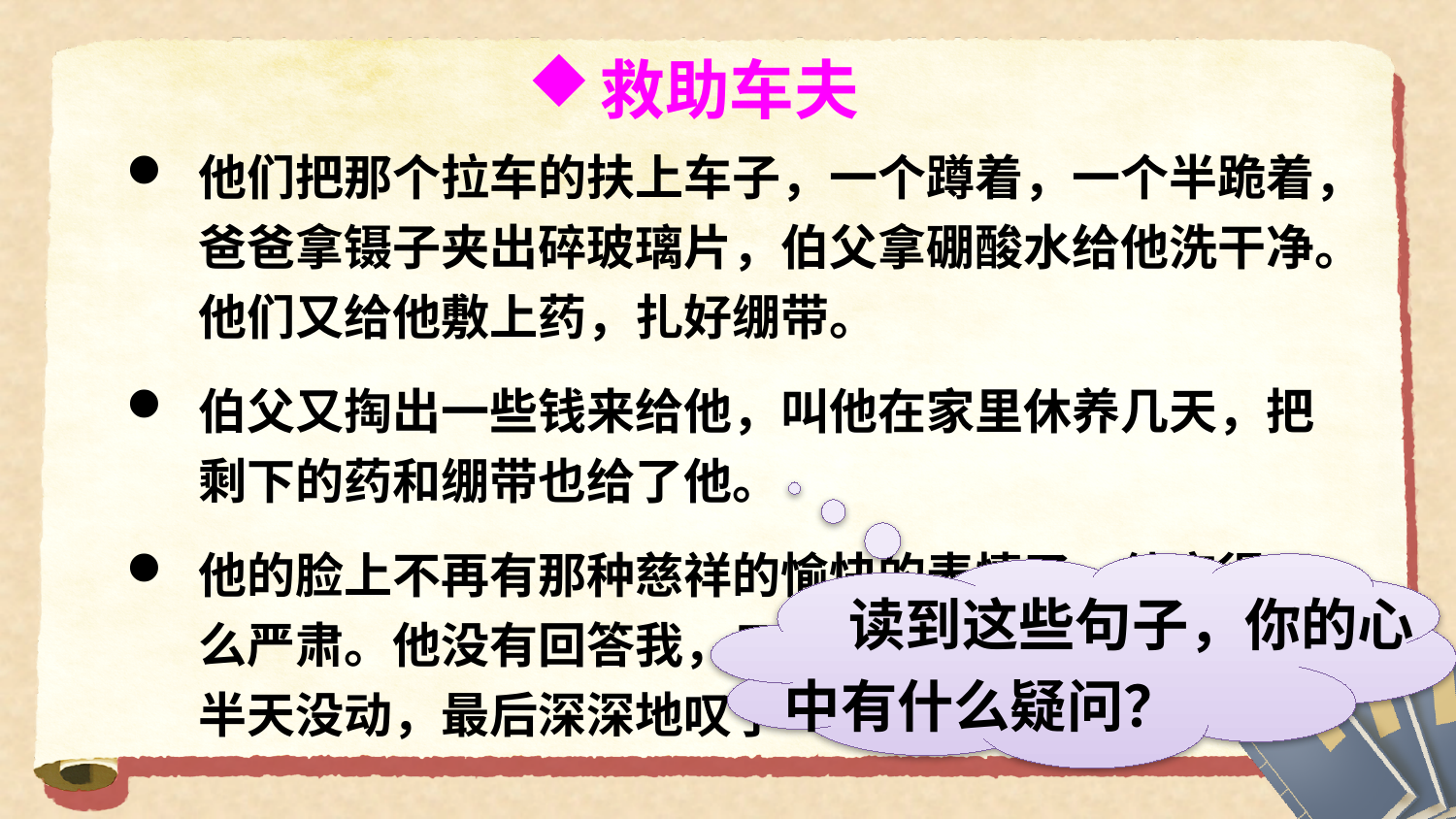

救助车夫
他们把那个拉车的扶上车子，一个蹲着，一个半跪着，爸爸拿镊子夹出碎玻璃片，伯父拿硼酸水给他洗干净。他们又给他敷上药，扎好绷带。
伯父又掏出一些钱来给他，叫他在家里休养几天，把剩下的药和绷带也给了他。
他的脸上不再有那种慈祥的愉快的表情了，他变得那么严肃。他没有回答我，只把枯瘦的手按在我的头上，半天没动，最后深深地叹了一口气。

    读到这些句子，你的心中有什么疑问？